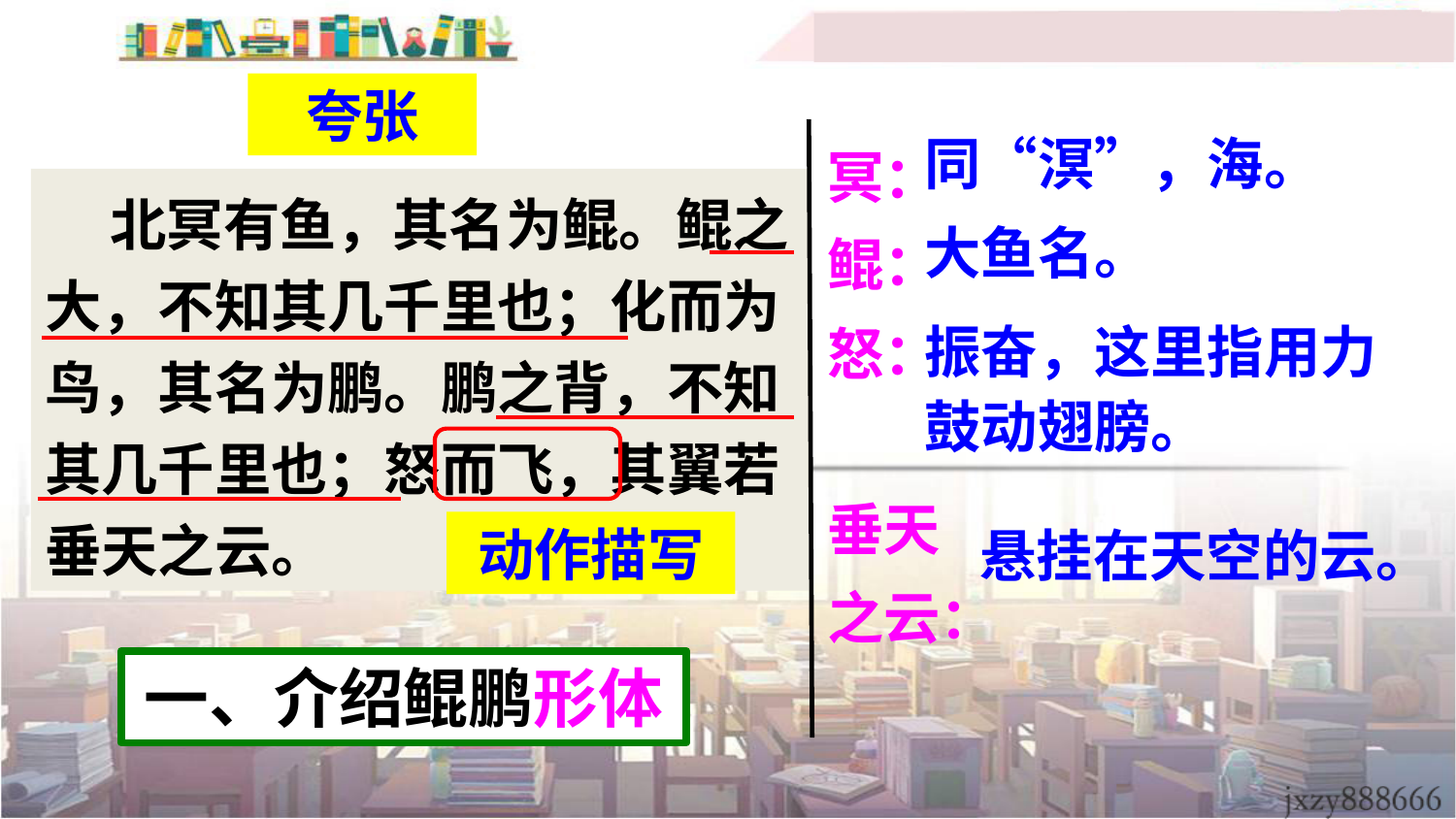

夸张
冥：
鲲：
怒：

垂天之云：
同“溟”，海。
    北冥有鱼，其名为鲲。鲲之大，不知其几千里也；化而为鸟，其名为鹏。鹏之背，不知其几千里也；怒而飞，其翼若垂天之云。
大鱼名。
振奋，这里指用力鼓动翅膀。

悬挂在天空的云。
动作描写
一、介绍鲲鹏形体